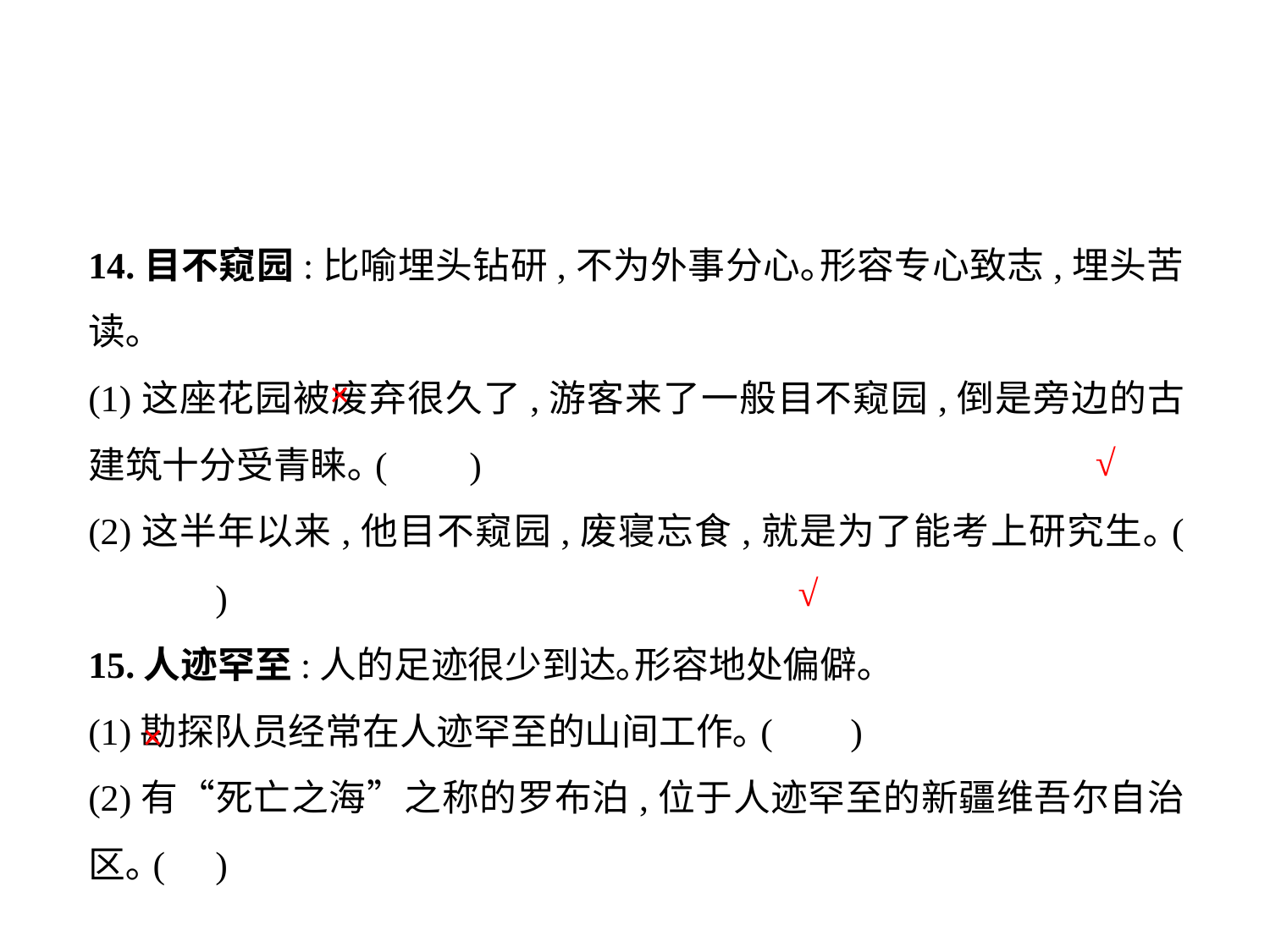

14.目不窥园:比喻埋头钻研,不为外事分心｡形容专心致志,埋头苦读｡
(1)这座花园被废弃很久了,游客来了一般目不窥园,倒是旁边的古建筑十分受青睐｡(	)
(2)这半年以来,他目不窥园,废寝忘食,就是为了能考上研究生｡(	)
15.人迹罕至:人的足迹很少到达｡形容地处偏僻｡
(1)勘探队员经常在人迹罕至的山间工作｡(	)
(2)有“死亡之海”之称的罗布泊,位于人迹罕至的新疆维吾尔自治区｡(	)
×
√
√
×